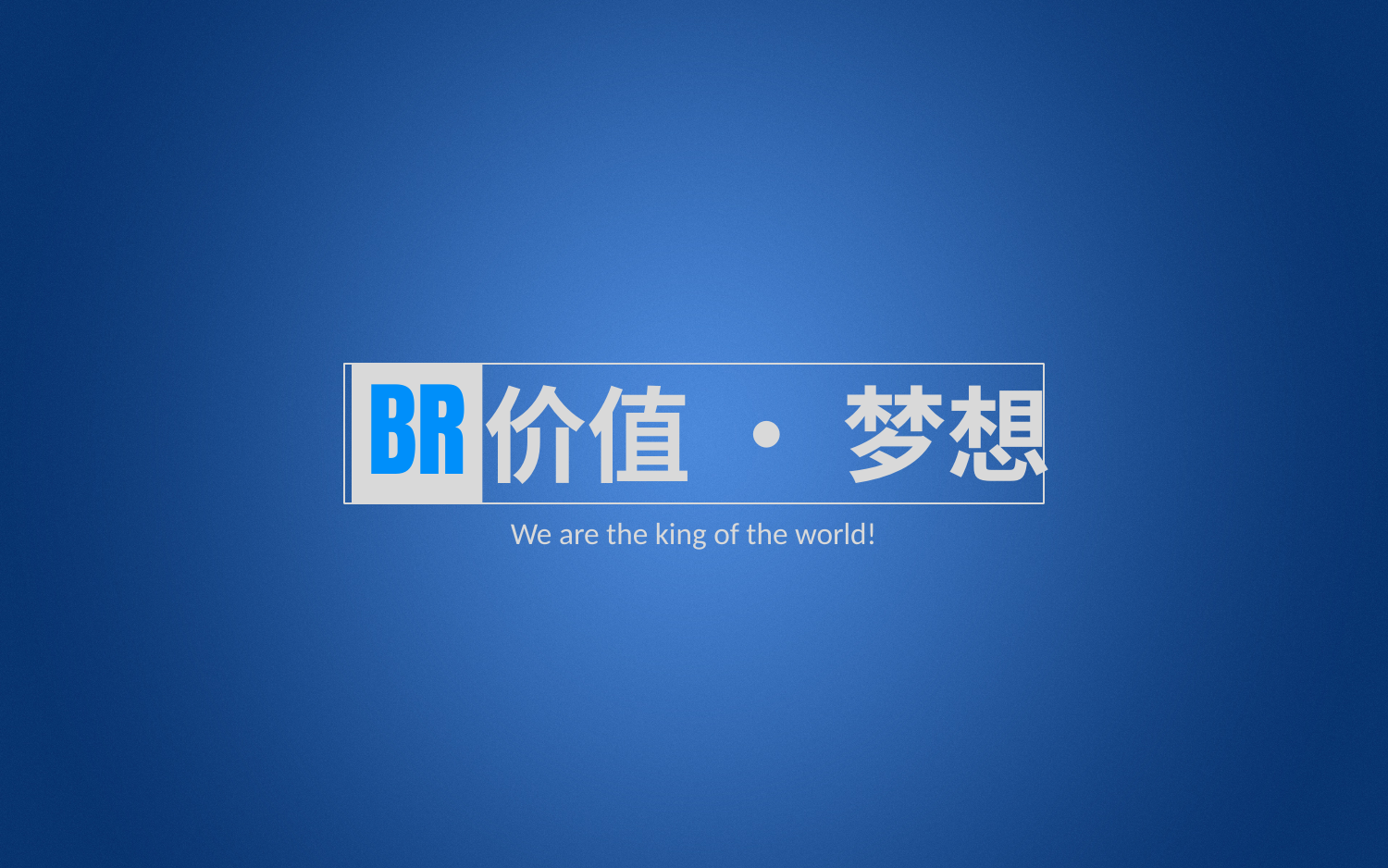

BR

价值 • 梦想
We are the king of the world!